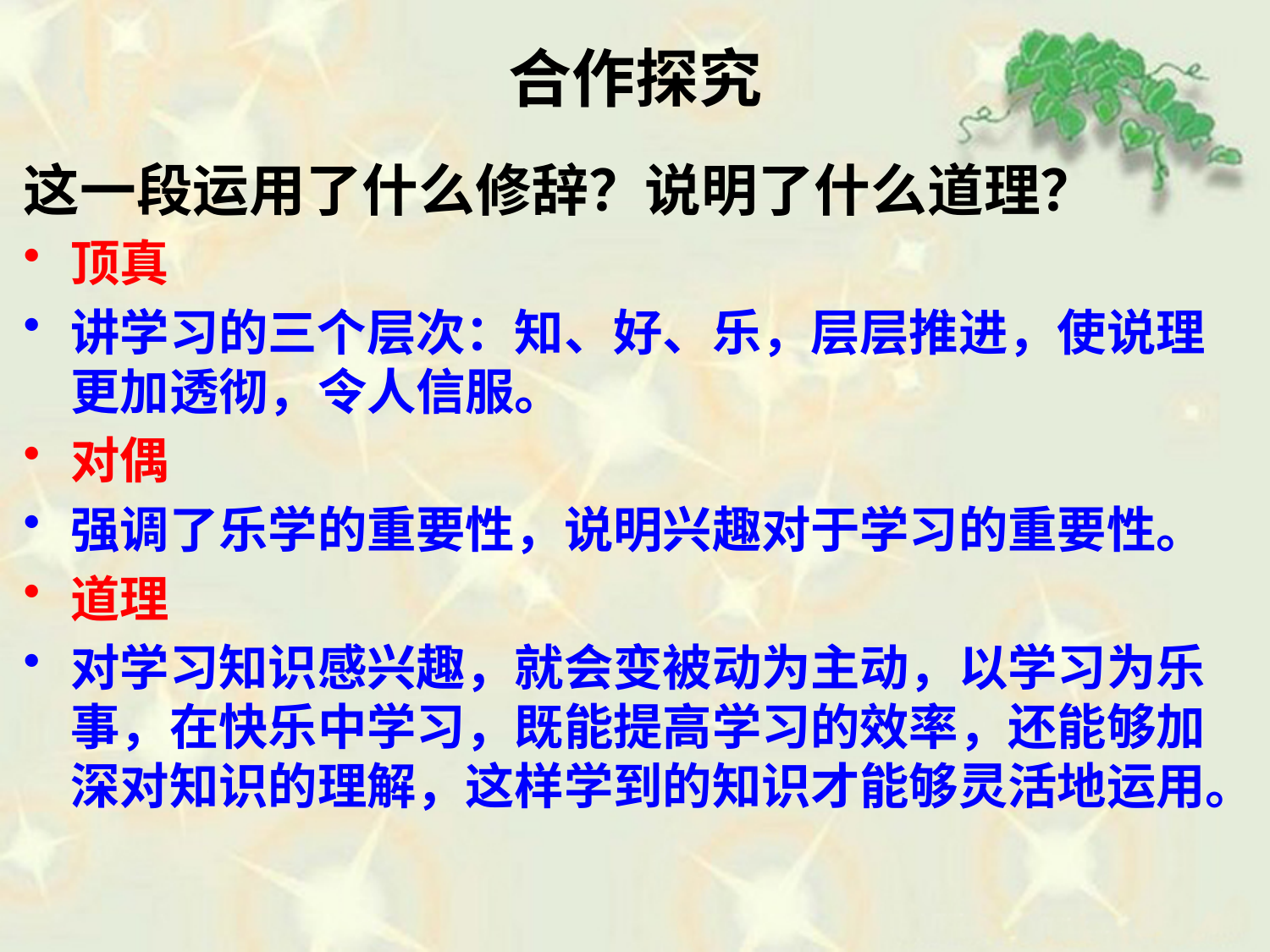

# 合作探究
这一段运用了什么修辞？说明了什么道理？
顶真
讲学习的三个层次：知、好、乐，层层推进，使说理更加透彻，令人信服。
对偶
强调了乐学的重要性，说明兴趣对于学习的重要性。
道理
对学习知识感兴趣，就会变被动为主动，以学习为乐事，在快乐中学习，既能提高学习的效率，还能够加深对知识的理解，这样学到的知识才能够灵活地运用。